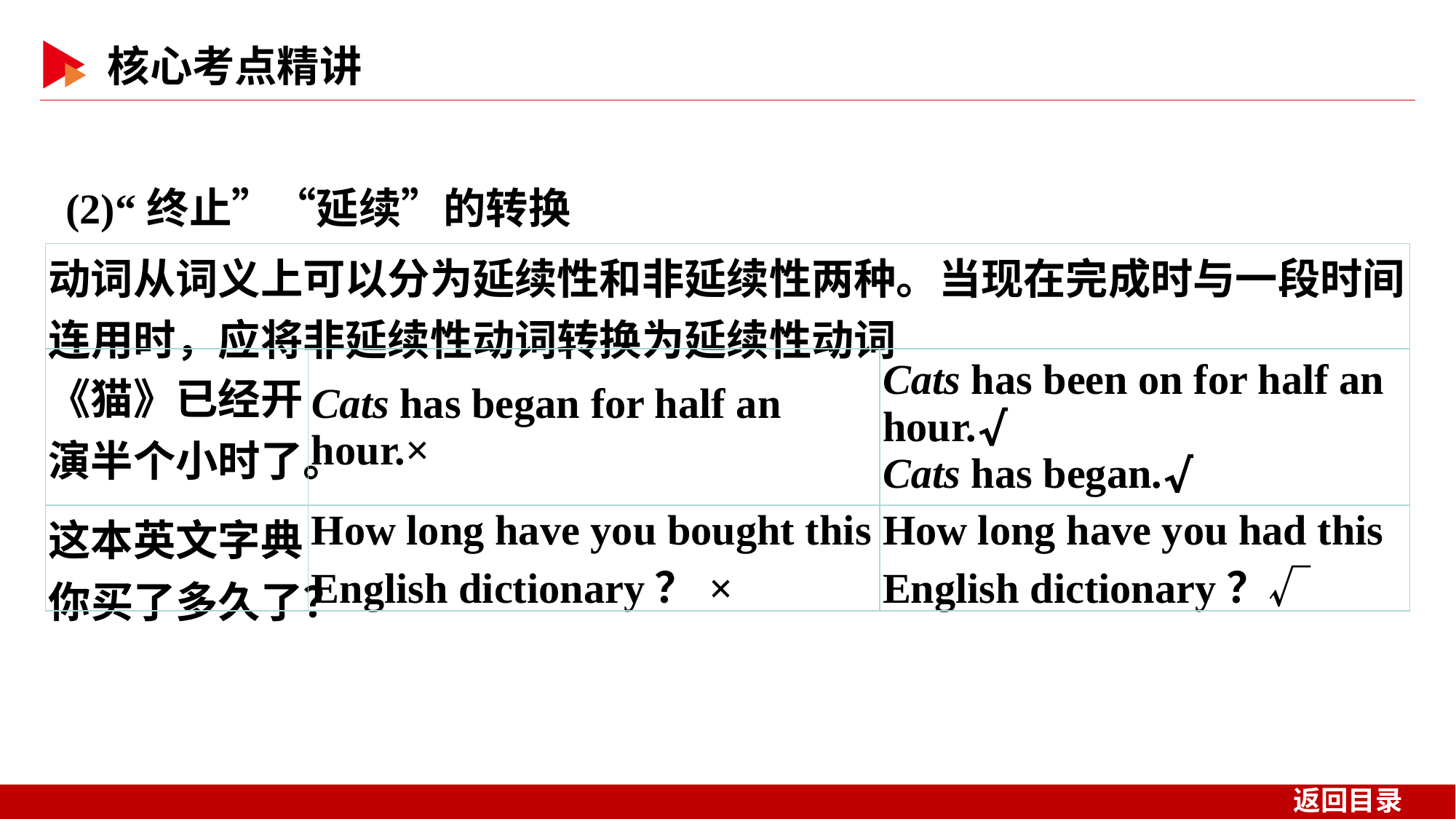

(2)“终止”“延续”的转换
| 动词从词义上可以分为延续性和非延续性两种。当现在完成时与一段时间连用时，应将非延续性动词转换为延续性动词 |  |  |
| --- | --- | --- |
| 《猫》已经开演半个小时了。 | Cats has began for half an hour.× | Cats has been on for half an hour.√ Cats has began.√ |
| 这本英文字典你买了多久了？ | How long have you bought this English dictionary？× | How long have you had this English dictionary？√ |